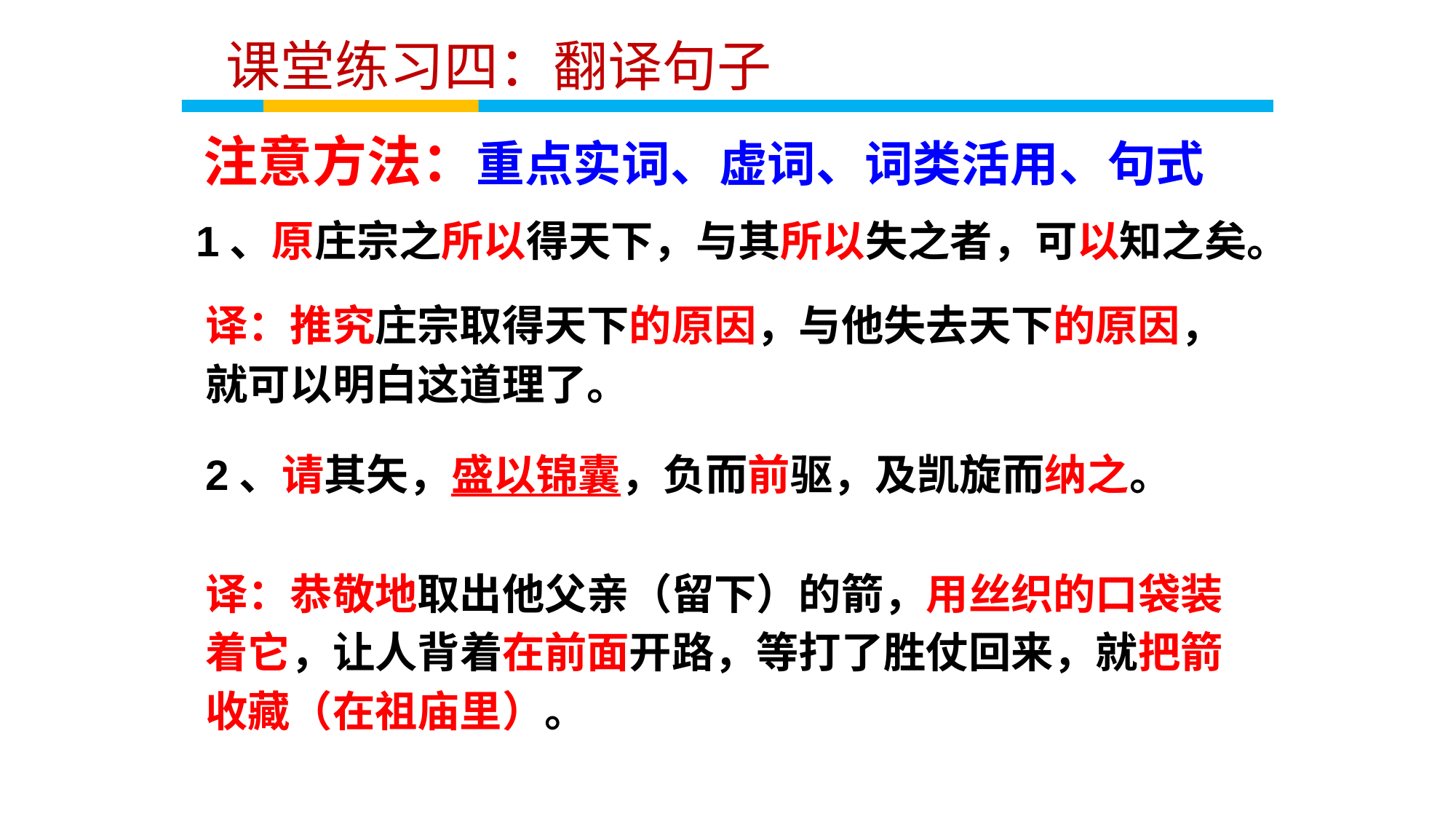

课堂练习四：翻译句子

注意方法：重点实词、虚词、词类活用、句式
1、原庄宗之所以得天下，与其所以失之者，可以知之矣。
译：推究庄宗取得天下的原因，与他失去天下的原因，就可以明白这道理了。
2、请其矢，盛以锦囊，负而前驱，及凯旋而纳之。
译：恭敬地取出他父亲（留下）的箭，用丝织的口袋装着它，让人背着在前面开路，等打了胜仗回来，就把箭收藏（在祖庙里）。